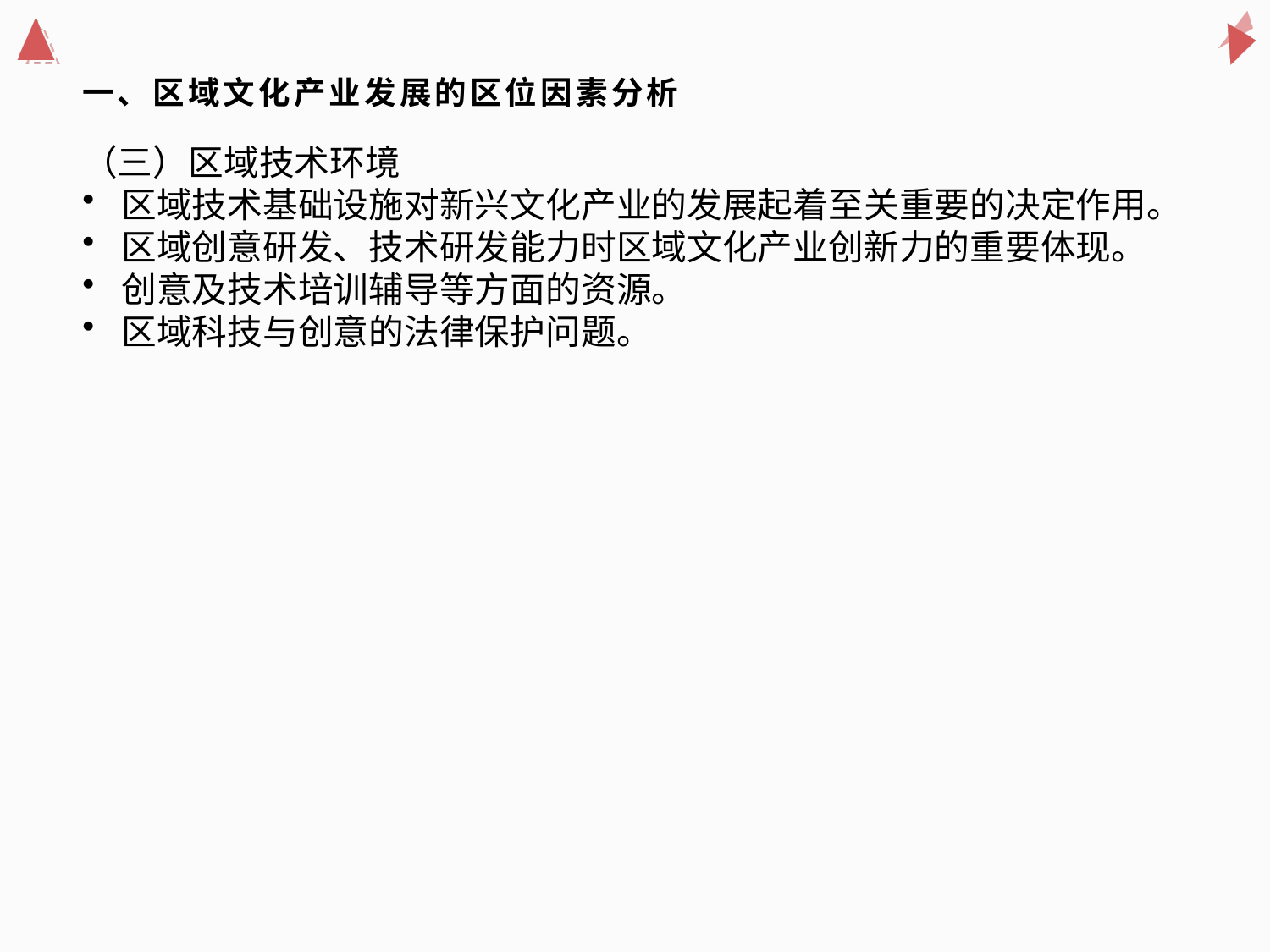

（三）区域技术环境
区域技术基础设施对新兴文化产业的发展起着至关重要的决定作用。
区域创意研发、技术研发能力时区域文化产业创新力的重要体现。
创意及技术培训辅导等方面的资源。
区域科技与创意的法律保护问题。
# 一、区域文化产业发展的区位因素分析